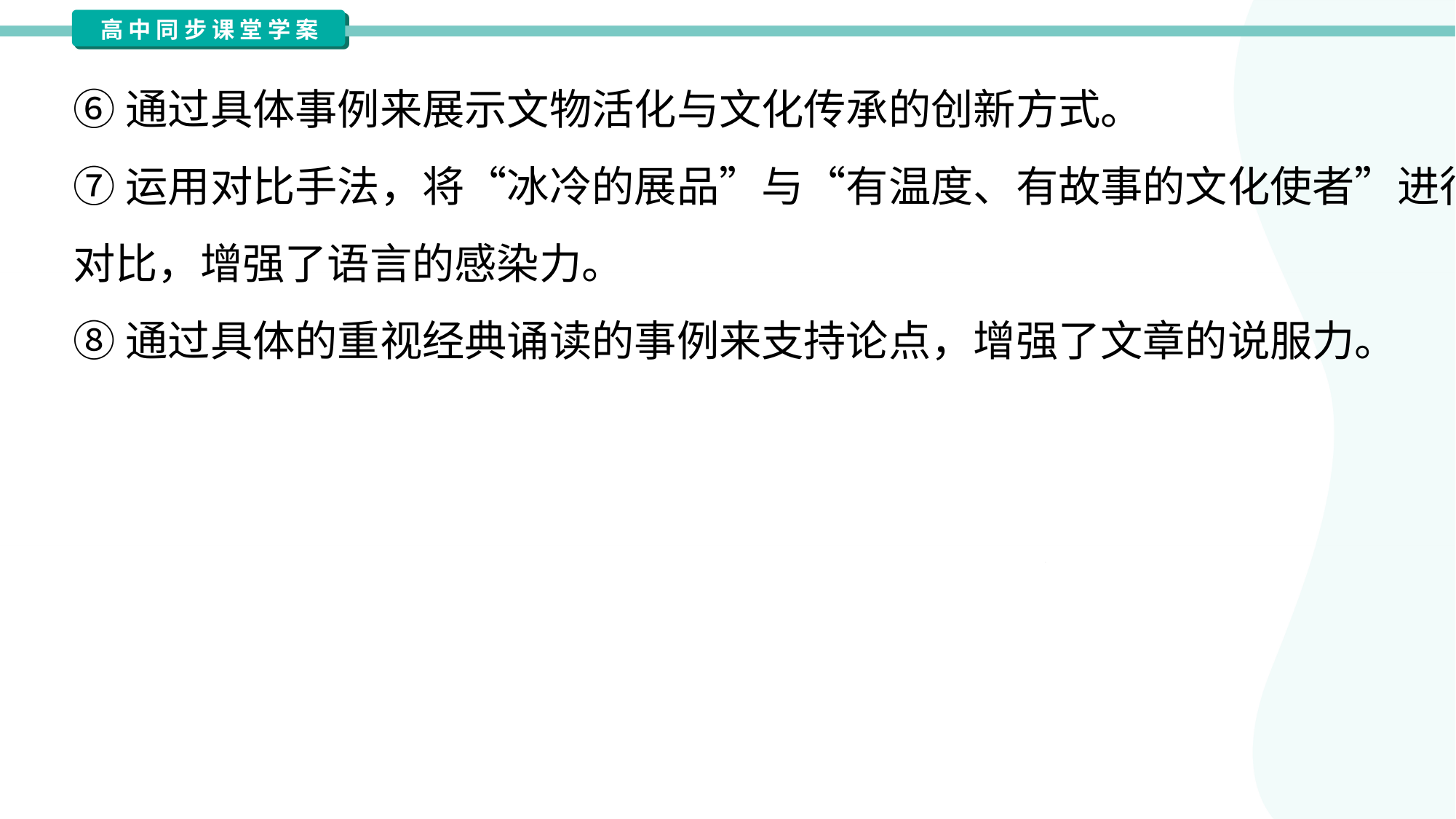

⑥通过具体事例来展示文物活化与文化传承的创新方式。
⑦运用对比手法，将“冰冷的展品”与“有温度、有故事的文化使者”进行
对比，增强了语言的感染力。
⑧通过具体的重视经典诵读的事例来支持论点，增强了文章的说服力。